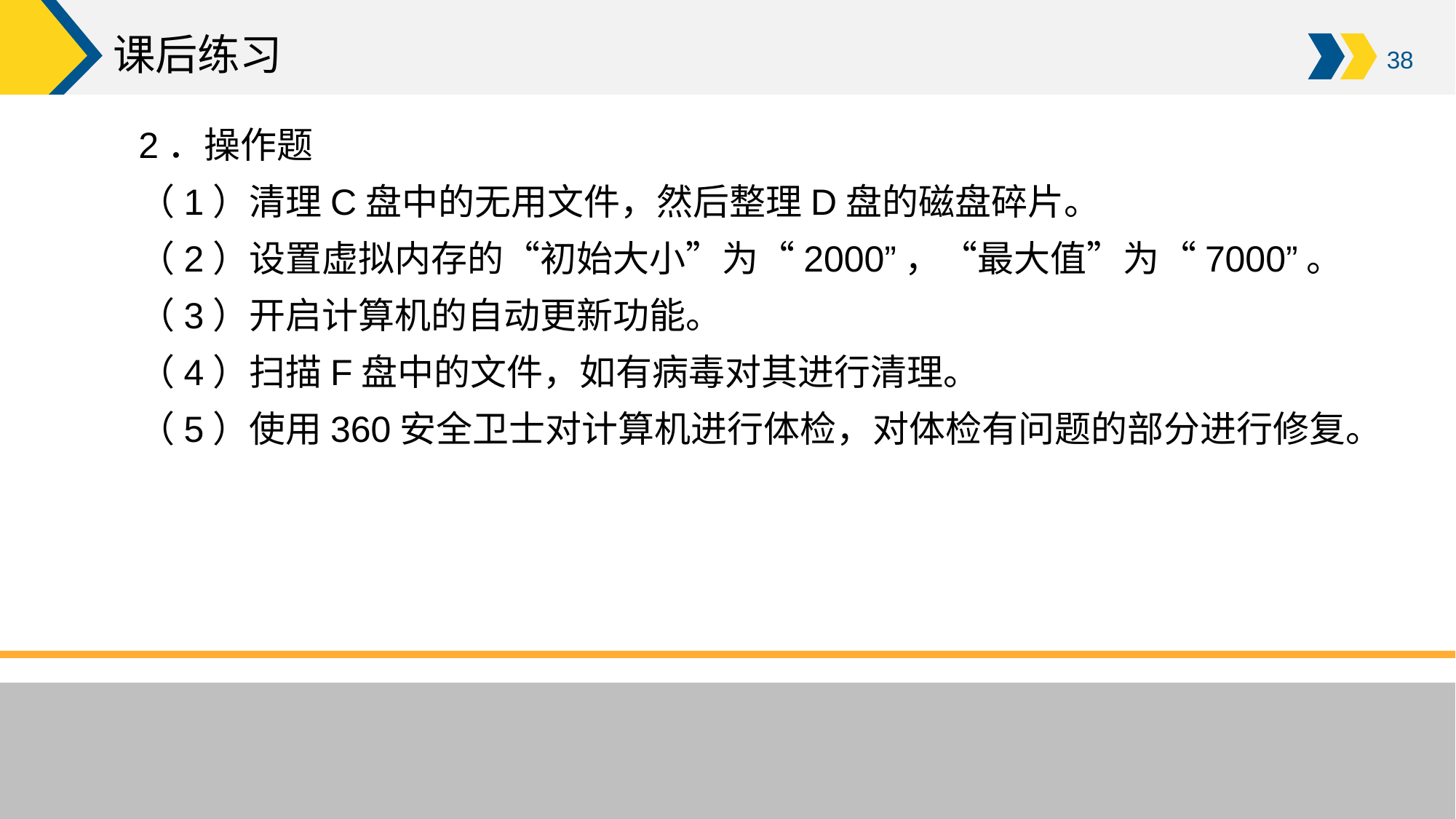

# 课后练习
2．操作题
（1）清理C盘中的无用文件，然后整理D盘的磁盘碎片。
（2）设置虚拟内存的“初始大小”为“2000”，“最大值”为“7000”。
（3）开启计算机的自动更新功能。
（4）扫描F盘中的文件，如有病毒对其进行清理。
（5）使用360安全卫士对计算机进行体检，对体检有问题的部分进行修复。